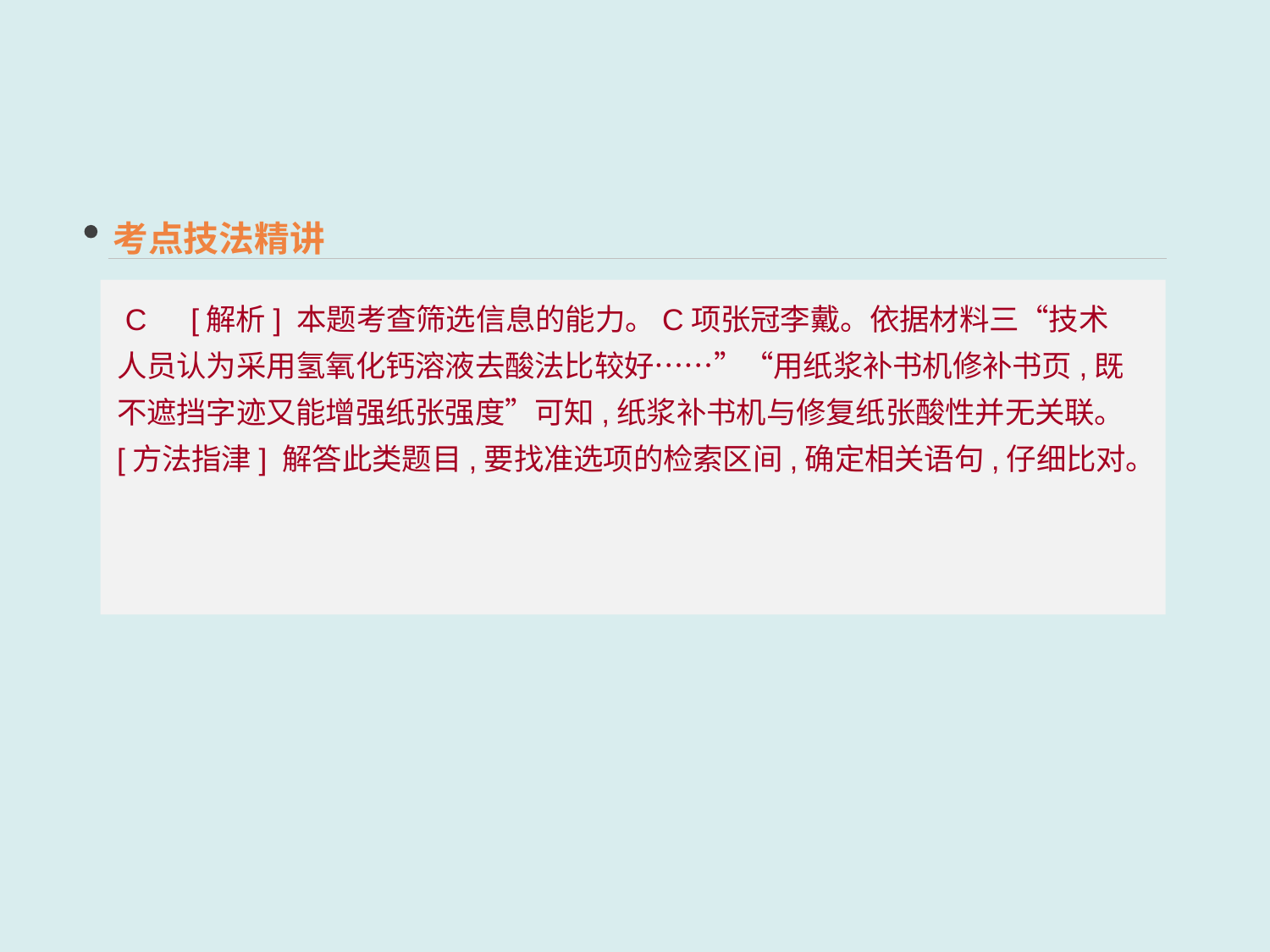

考点技法精讲

 C　[解析] 本题考查筛选信息的能力。C项张冠李戴。依据材料三“技术人员认为采用氢氧化钙溶液去酸法比较好……”“用纸浆补书机修补书页,既不遮挡字迹又能增强纸张强度”可知,纸浆补书机与修复纸张酸性并无关联。
[方法指津] 解答此类题目,要找准选项的检索区间,确定相关语句,仔细比对。